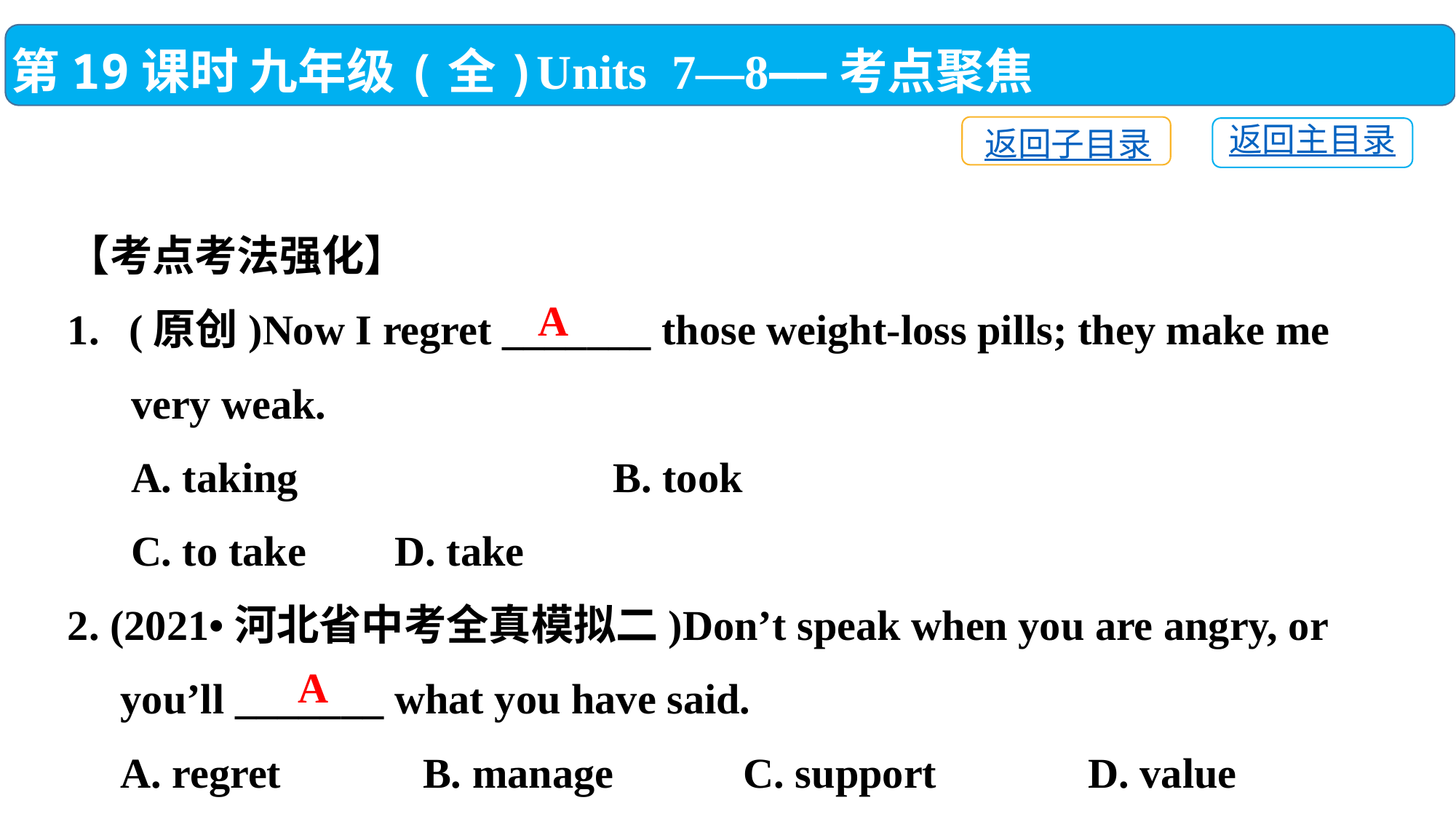

第19课时 九年级(全)Units  7—8——考点聚焦

返回子目录
返回主目录
【考点考法强化】
(原创)Now I regret _______ those weight-loss pills; they make me
      very weak.
      A. taking　　　　　　　	B. took
      C. to take	D. take
2. (2021•河北省中考全真模拟二)Don’t speak when you are angry, or
     you’ll _______ what you have said.
     A. regret	             B. manage	  C. support	              D. value

A
A